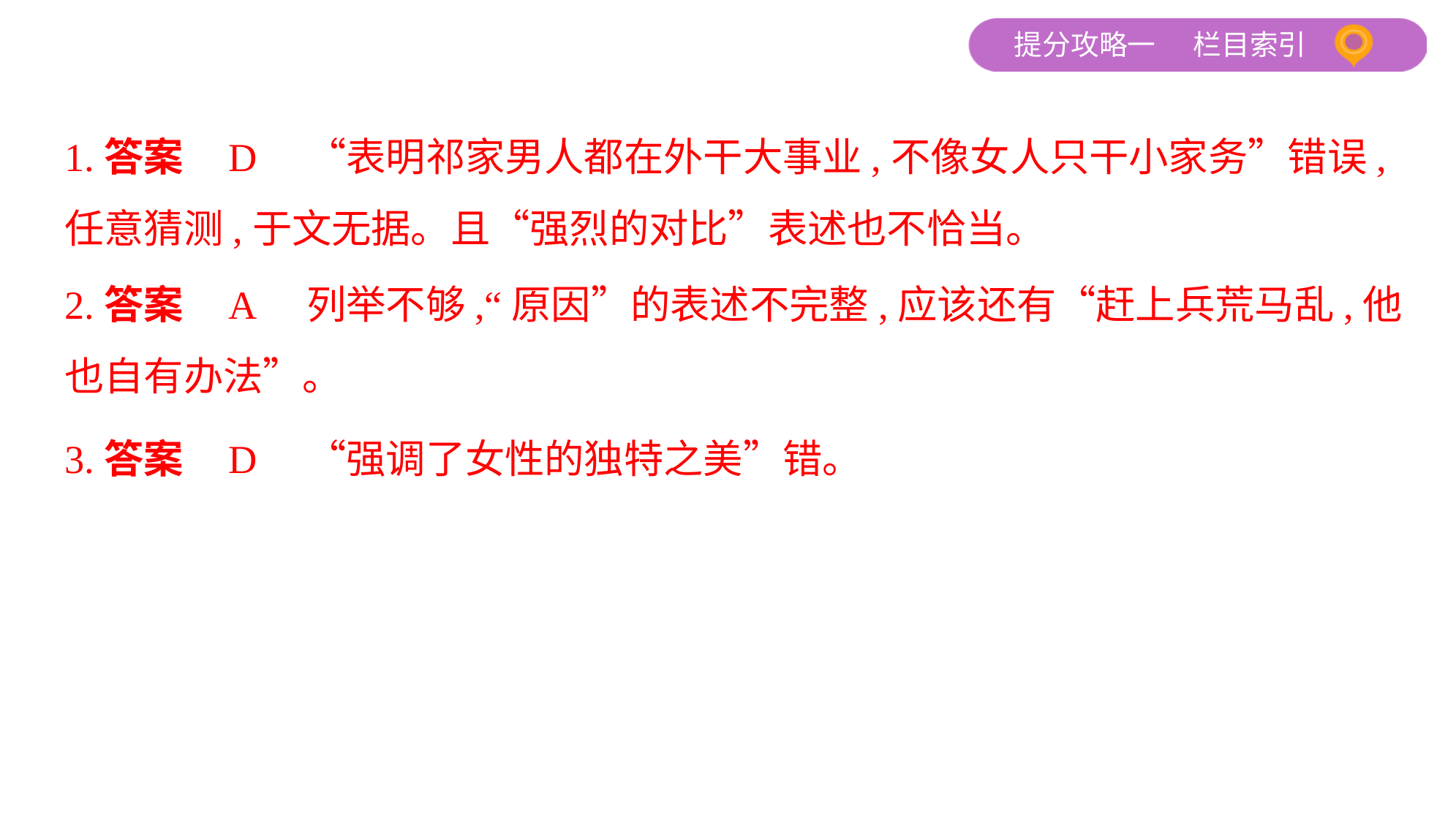

1.答案    D　“表明祁家男人都在外干大事业,不像女人只干小家务”错误,
任意猜测,于文无据。且“强烈的对比”表述也不恰当。
2.答案    A　列举不够,“原因”的表述不完整,应该还有“赶上兵荒马乱,他
也自有办法”。
3.答案    D　“强调了女性的独特之美”错。